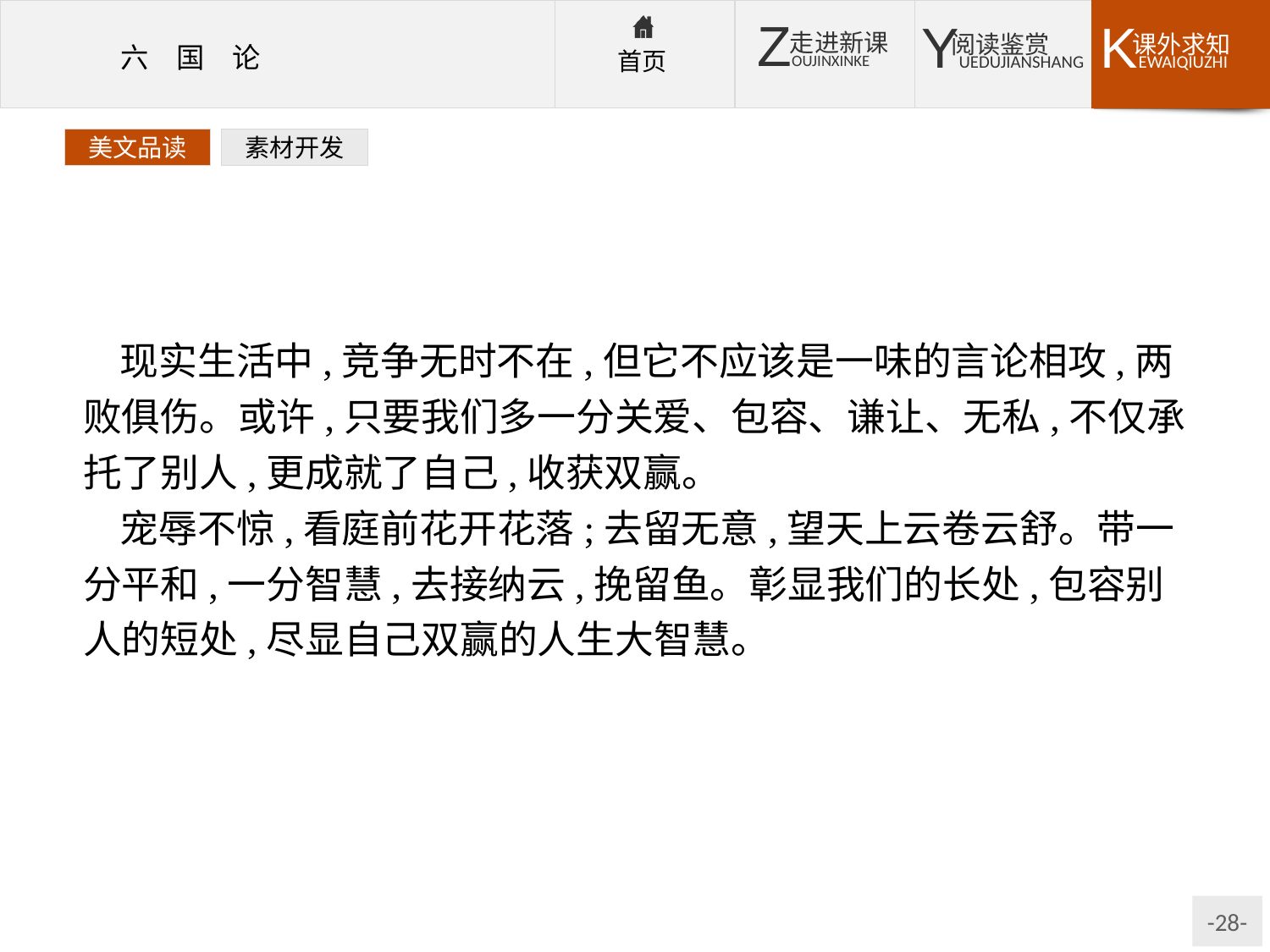

美文品读
素材开发
现实生活中,竞争无时不在,但它不应该是一味的言论相攻,两败俱伤。或许,只要我们多一分关爱、包容、谦让、无私,不仅承托了别人,更成就了自己,收获双赢。
宠辱不惊,看庭前花开花落;去留无意,望天上云卷云舒。带一分平和,一分智慧,去接纳云,挽留鱼。彰显我们的长处,包容别人的短处,尽显自己双赢的人生大智慧。